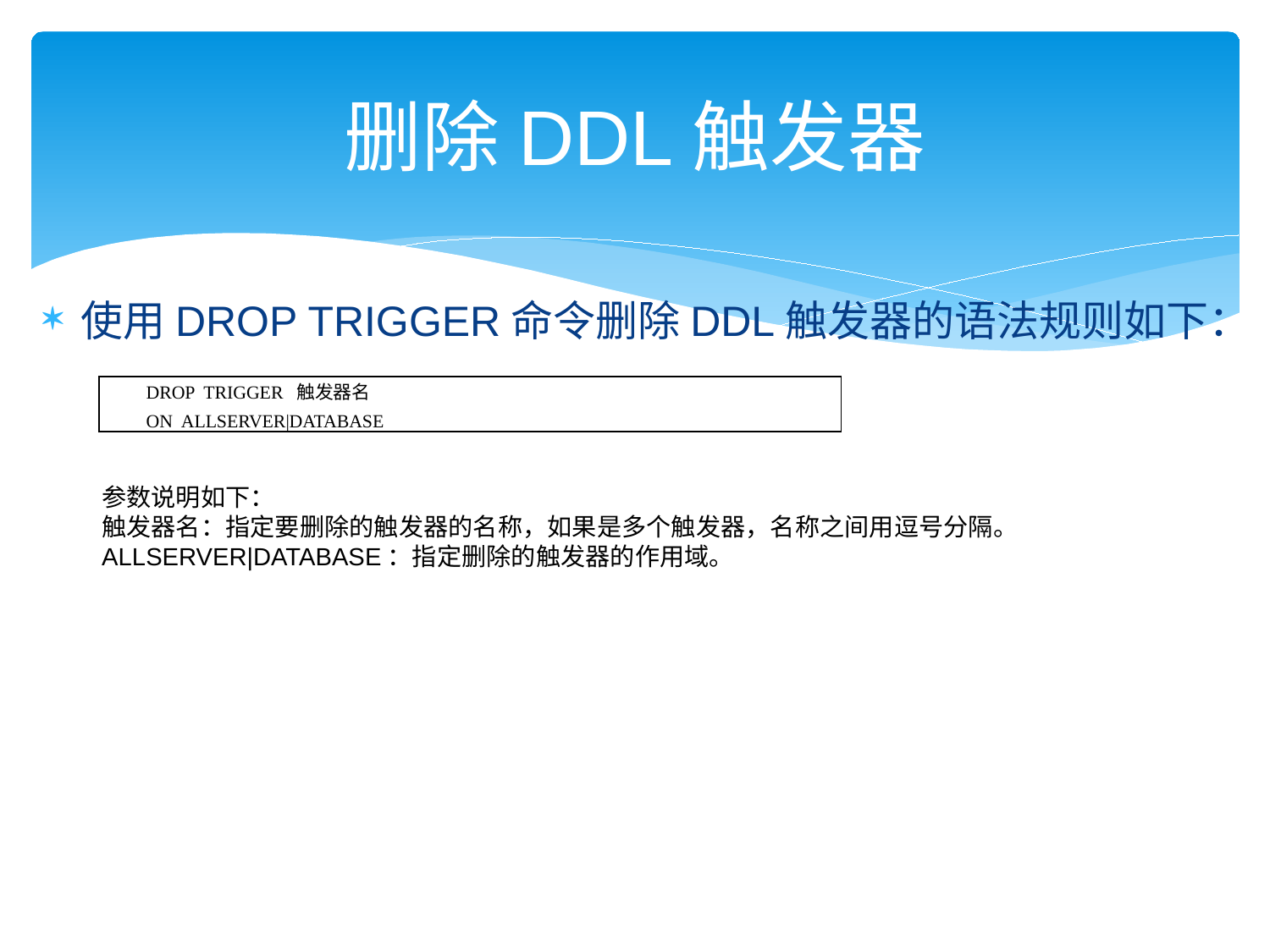

# 删除DDL触发器
使用DROP TRIGGER命令删除DDL触发器的语法规则如下：

| DROP TRIGGER 触发器名 ON ALLSERVER|DATABASE |
| --- |
参数说明如下：
触发器名：指定要删除的触发器的名称，如果是多个触发器，名称之间用逗号分隔。
ALLSERVER|DATABASE：指定删除的触发器的作用域。